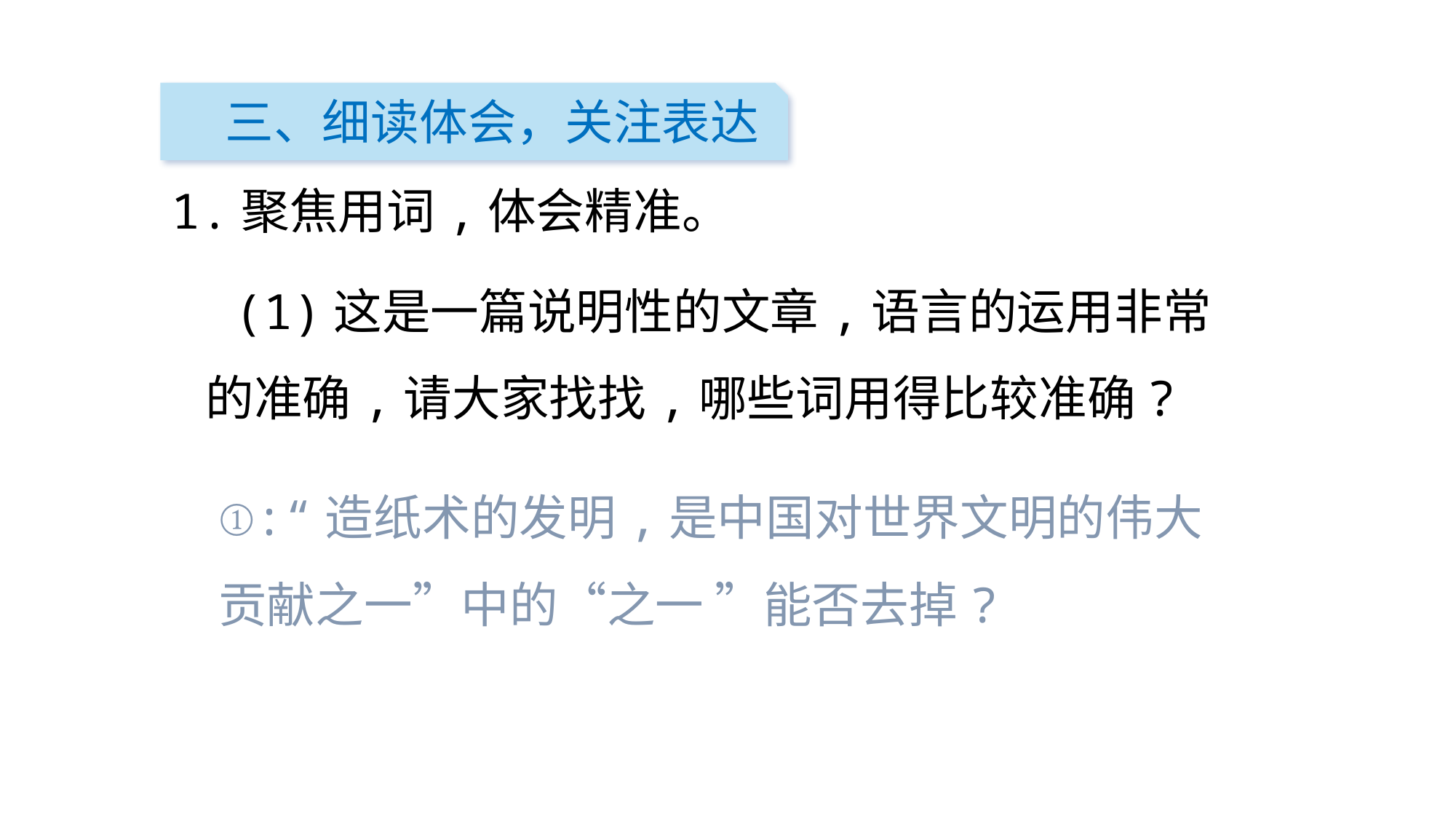

三、细读体会，关注表达
1.聚焦用词,体会精准。
 (1)这是一篇说明性的文章,语言的运用非常的准确,请大家找找,哪些词用得比较准确?
①:“造纸术的发明,是中国对世界文明的伟大贡献之一”中的“之一 ”能否去掉?